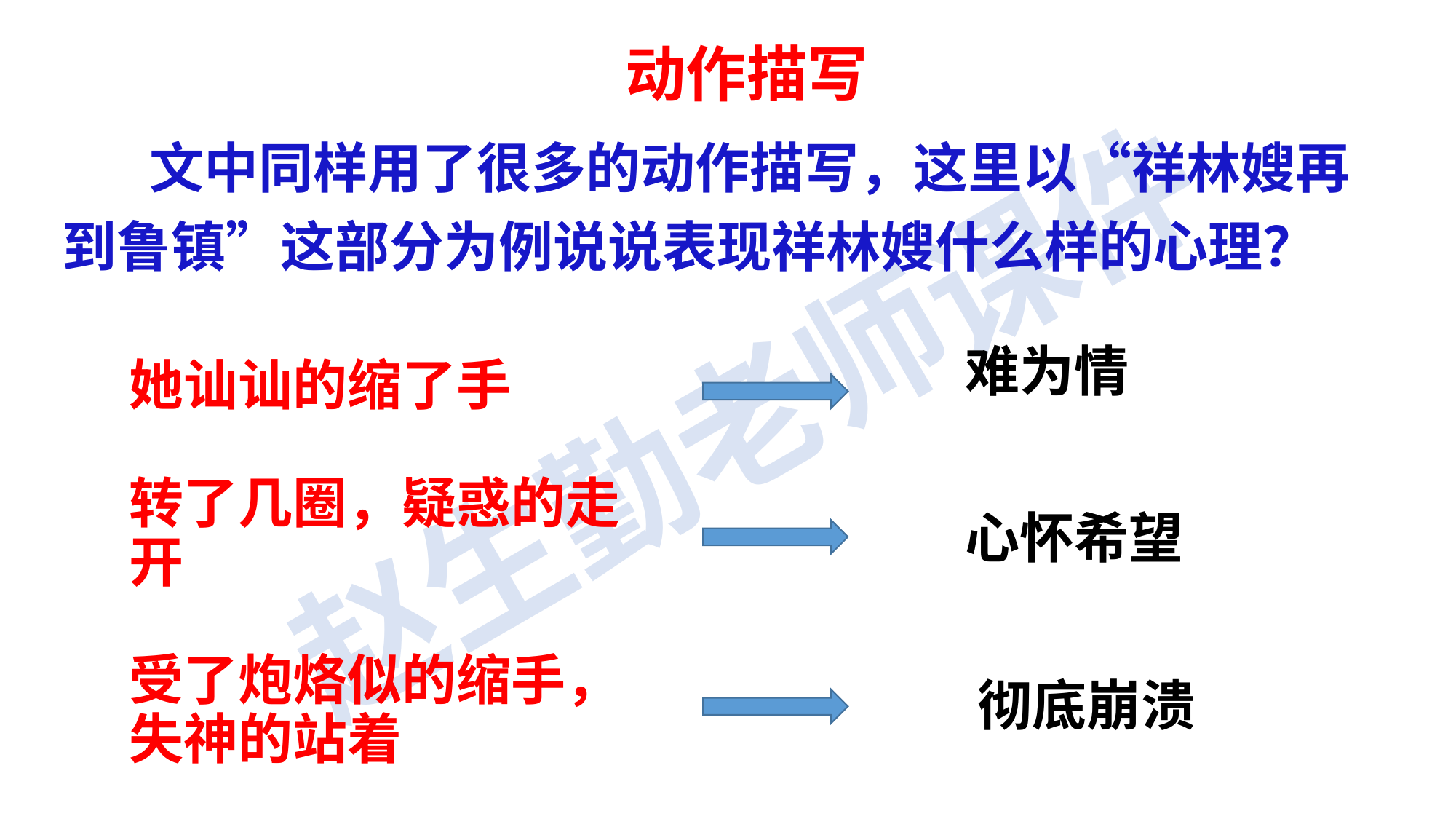

动作描写
      文中同样用了很多的动作描写，这里以“祥林嫂再到鲁镇”这部分为例说说表现祥林嫂什么样的心理？
难为情
她讪讪的缩了手

转了几圈，疑惑的走开

受了炮烙似的缩手，失神的站着

心怀希望

彻底崩溃